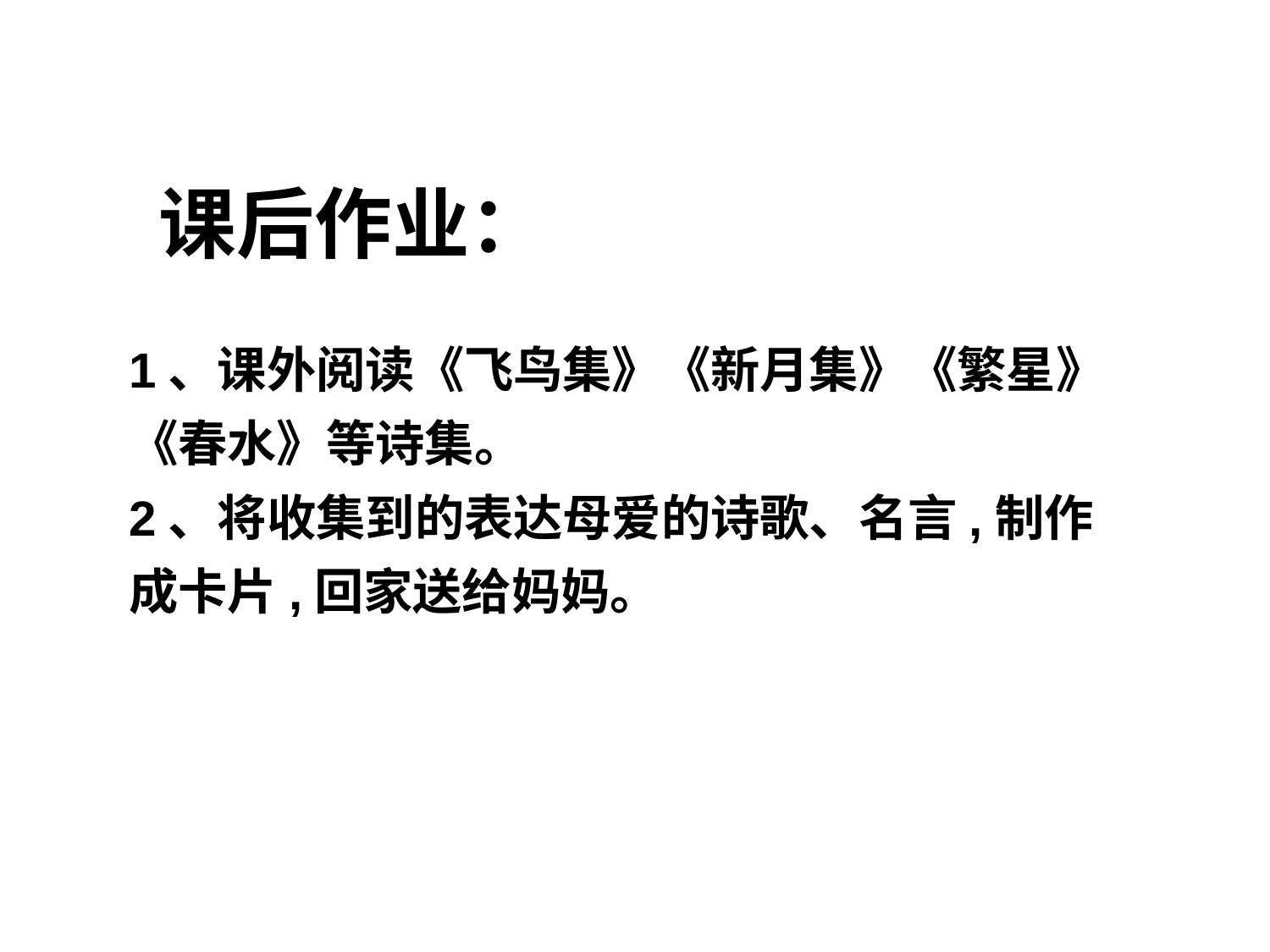

课后作业：
1、课外阅读《飞鸟集》《新月集》《繁星》《春水》等诗集。
2、将收集到的表达母爱的诗歌、名言,制作成卡片,回家送给妈妈。